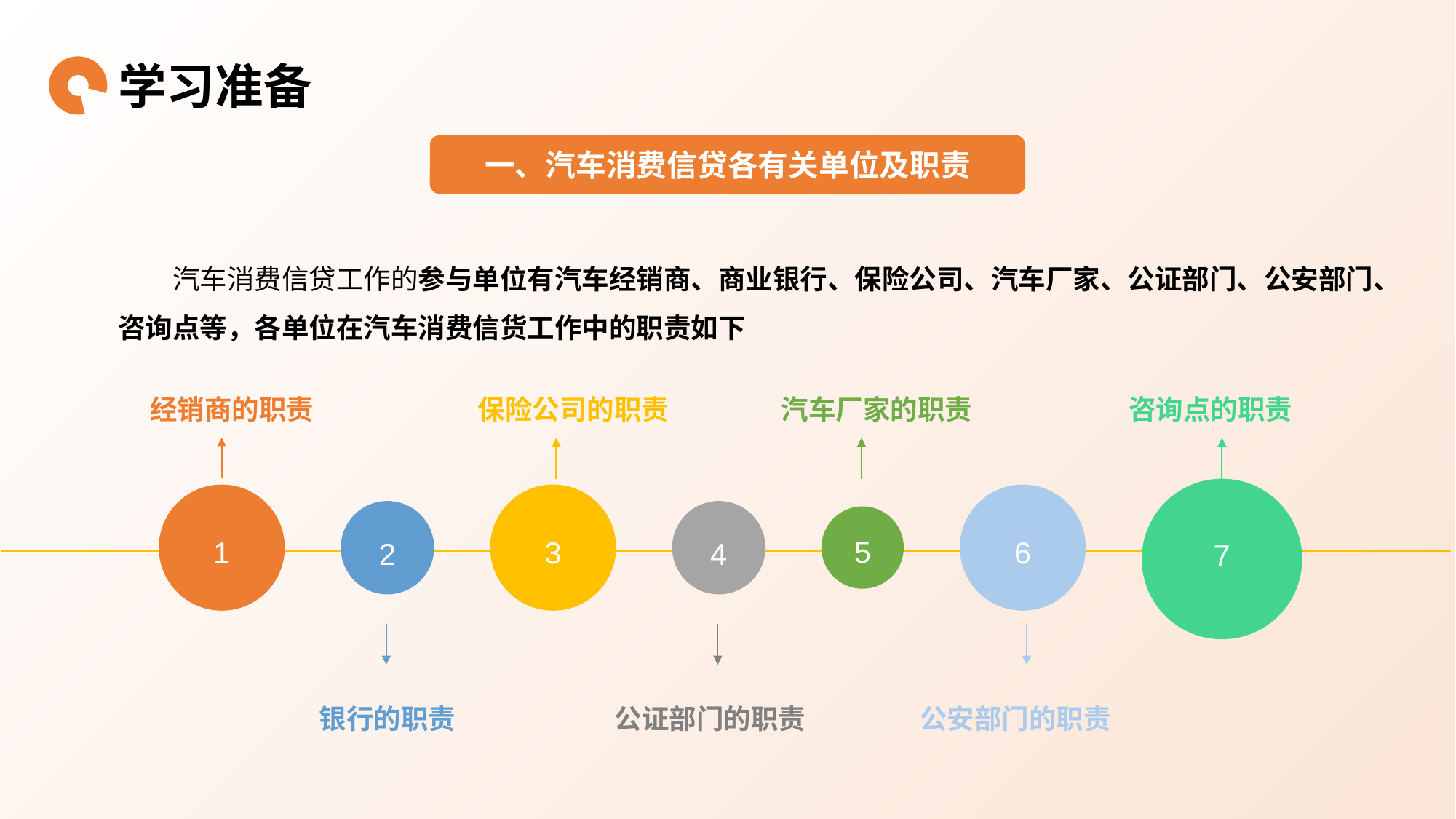

学习准备

一、汽车消费信贷各有关单位及职责
汽车消费信贷工作的参与单位有汽车经销商、商业银行、保险公司、汽车厂家、公证部门、公安部门、咨询点等，各单位在汽车消费信货工作中的职责如下
经销商的职责
保险公司的职责
汽车厂家的职责
咨询点的职责

5
1
3
6
2
4
7
银行的职责
公证部门的职责
公安部门的职责